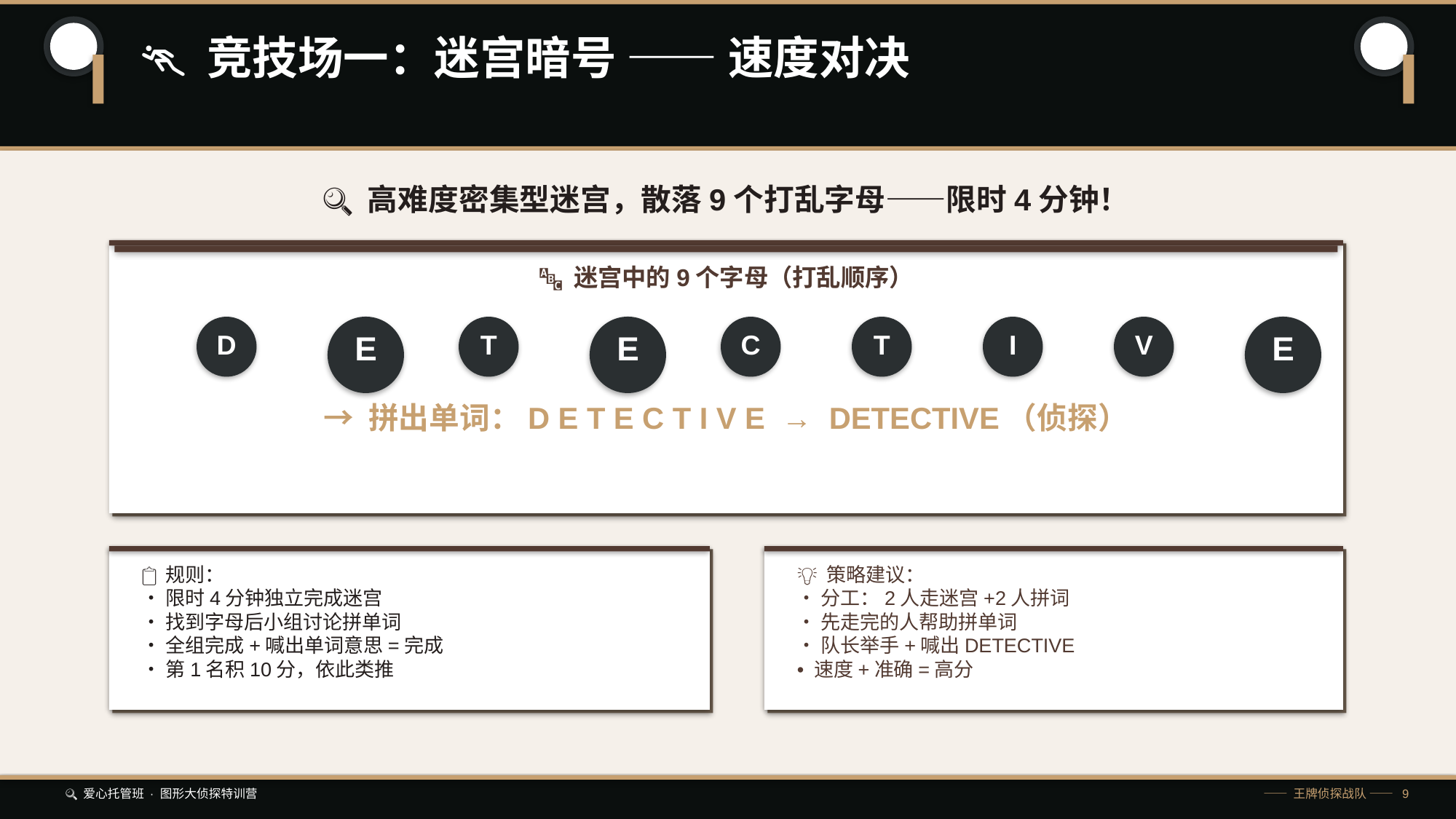

🏃 竞技场一：迷宫暗号 —— 速度对决

🔍 高难度密集型迷宫，散落9个打乱字母——限时4分钟！

🔤 迷宫中的9个字母（打乱顺序）

D
E
T
E
C
T
I
V
E
→ 拼出单词：D E T E C T I V E  →  DETECTIVE（侦探）

📋 规则：
• 限时4分钟独立完成迷宫
• 找到字母后小组讨论拼单词
• 全组完成+喊出单词意思=完成
• 第1名积10分，依此类推
💡 策略建议：
• 分工：2人走迷宫+2人拼词
• 先走完的人帮助拼单词
• 队长举手+喊出DETECTIVE
• 速度+准确=高分

🔍 爱心托管班 · 图形大侦探特训营
—— 王牌侦探战队 ——  9